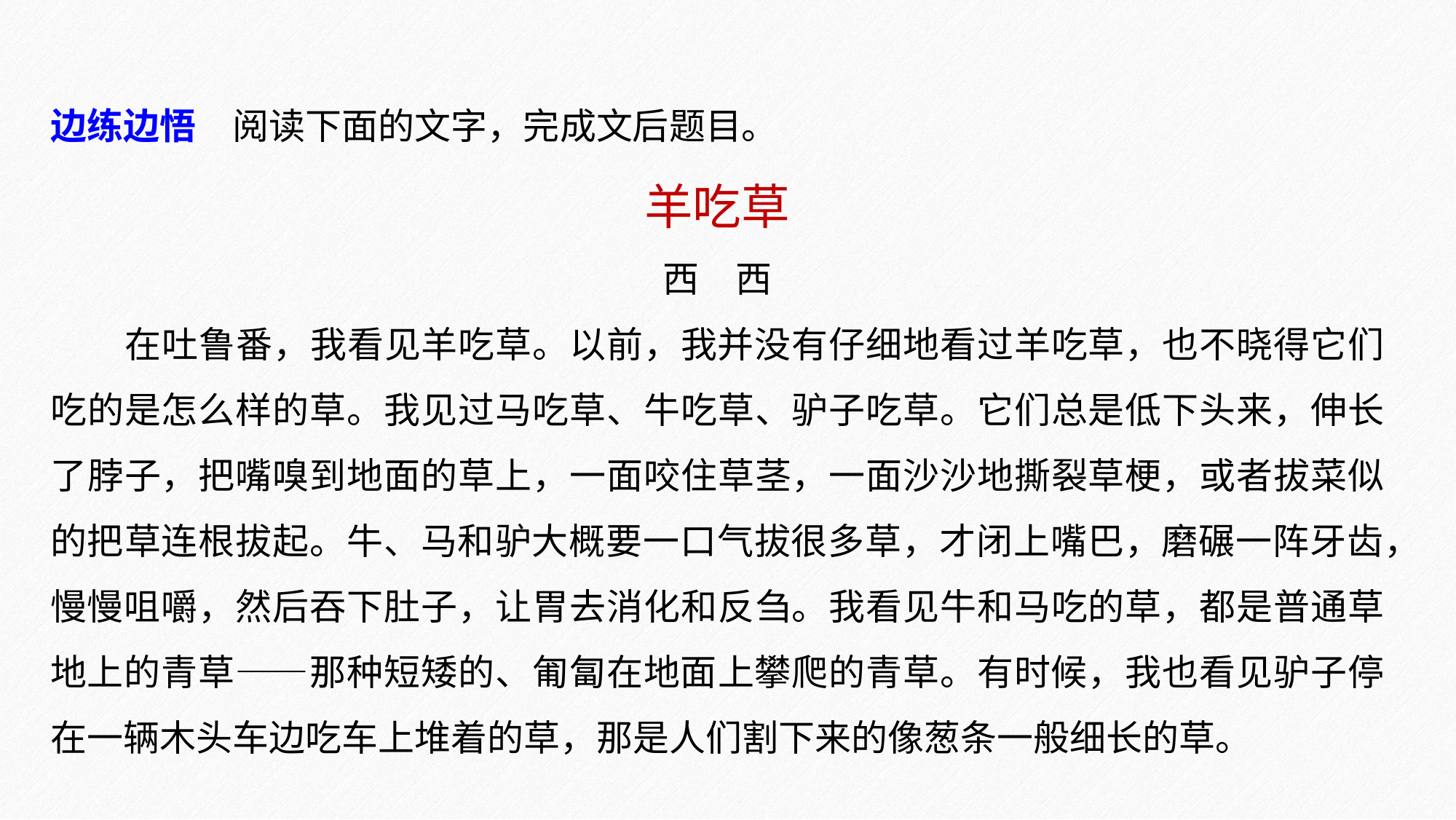

边练边悟　阅读下面的文字，完成文后题目。
羊吃草
西　西
在吐鲁番，我看见羊吃草。以前，我并没有仔细地看过羊吃草，也不晓得它们吃的是怎么样的草。我见过马吃草、牛吃草、驴子吃草。它们总是低下头来，伸长了脖子，把嘴嗅到地面的草上，一面咬住草茎，一面沙沙地撕裂草梗，或者拔菜似的把草连根拔起。牛、马和驴大概要一口气拔很多草，才闭上嘴巴，磨碾一阵牙齿，慢慢咀嚼，然后吞下肚子，让胃去消化和反刍。我看见牛和马吃的草，都是普通草地上的青草——那种短矮的、匍匐在地面上攀爬的青草。有时候，我也看见驴子停在一辆木头车边吃车上堆着的草，那是人们割下来的像葱条一般细长的草。